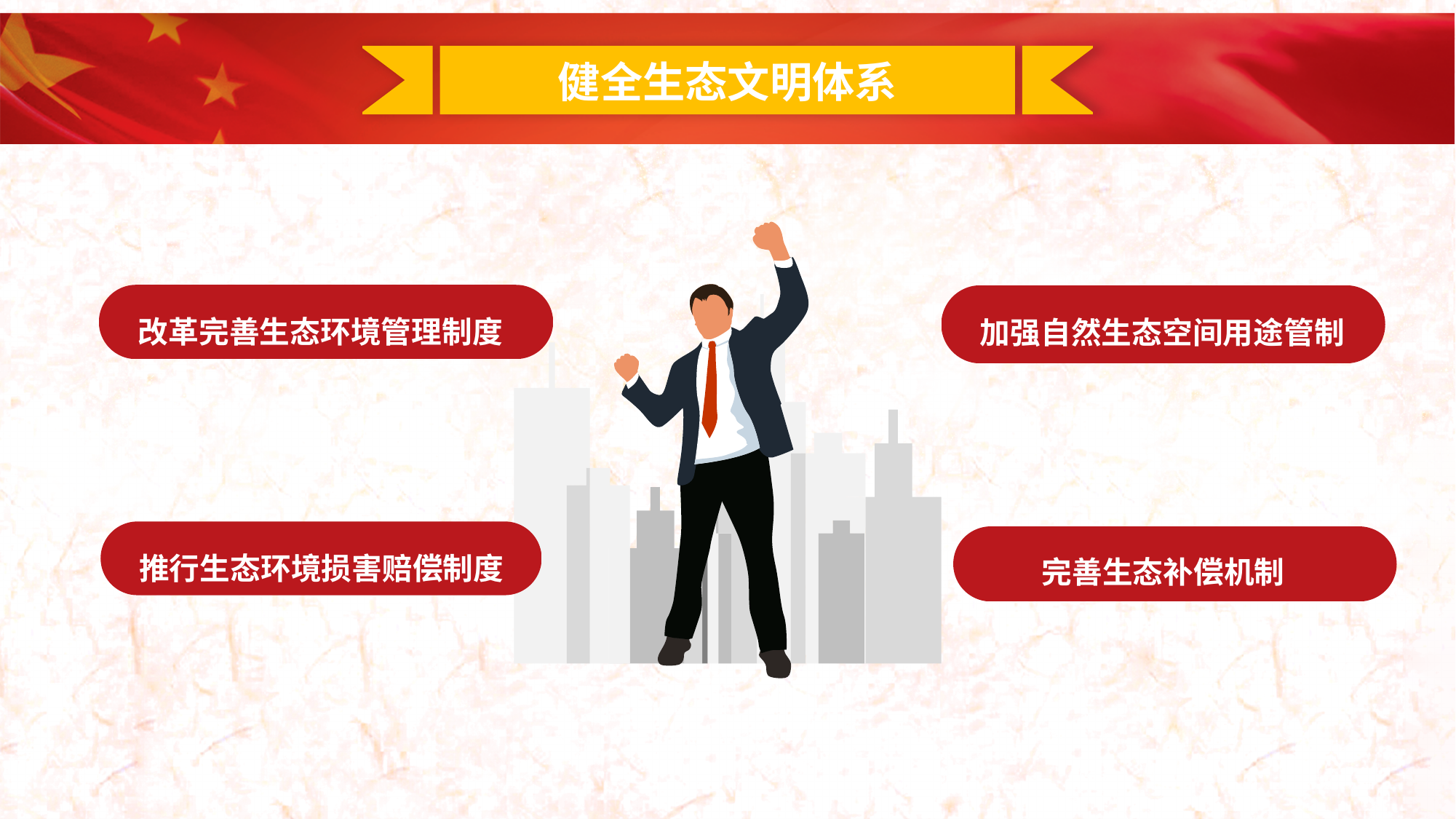

健全生态文明体系

改革完善生态环境管理制度

加强自然生态空间用途管制

推行生态环境损害赔偿制度

完善生态补偿机制